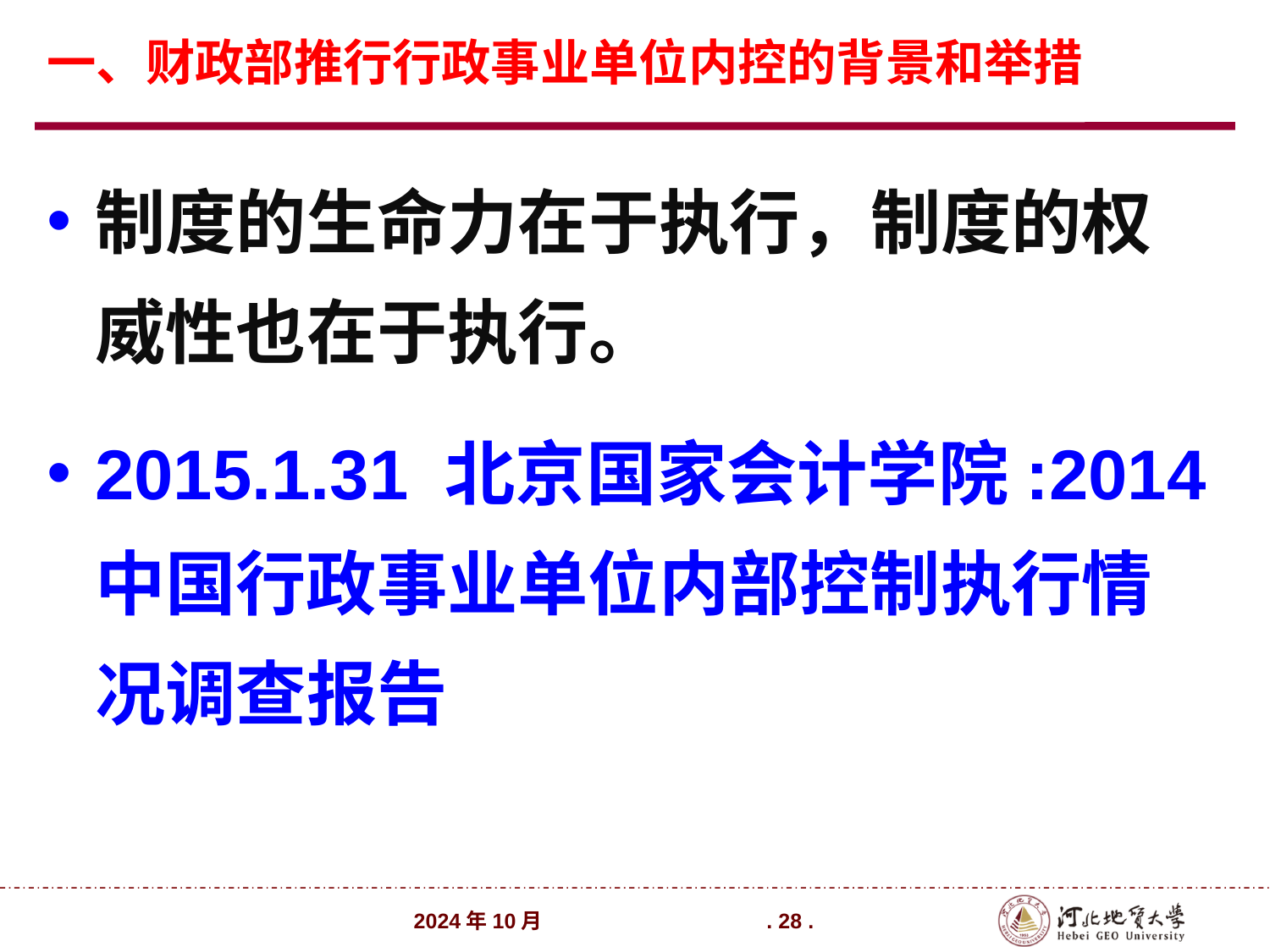

一、财政部推行行政事业单位内控的背景和举措
制度的生命力在于执行，制度的权威性也在于执行。
2015.1.31 北京国家会计学院:2014中国行政事业单位内部控制执行情况调查报告

2024年10月                                             . 28 .